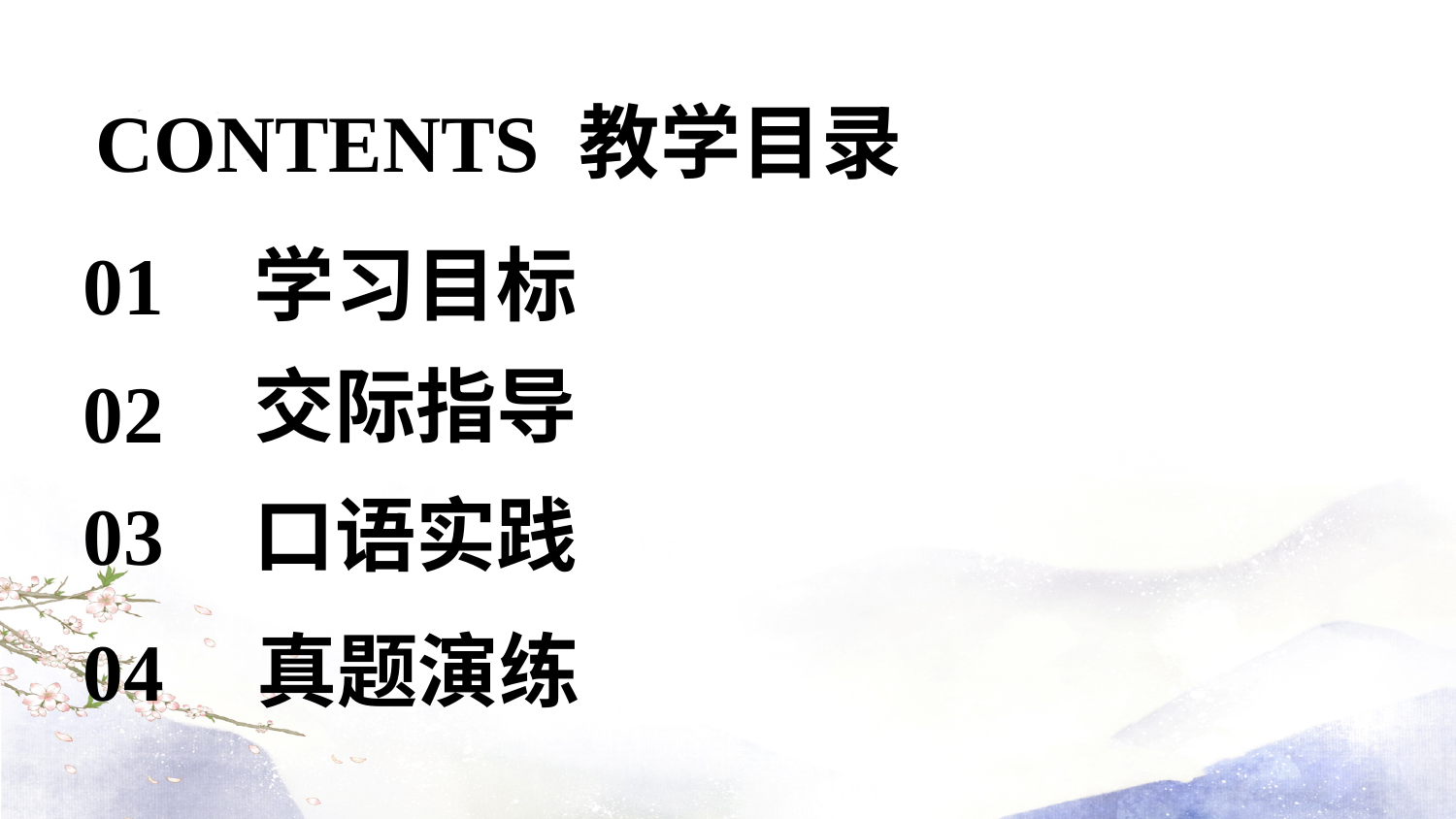

CONTENTS 教学目录
01
学习目标
交际指导
02
03
口语实践
04
真题演练